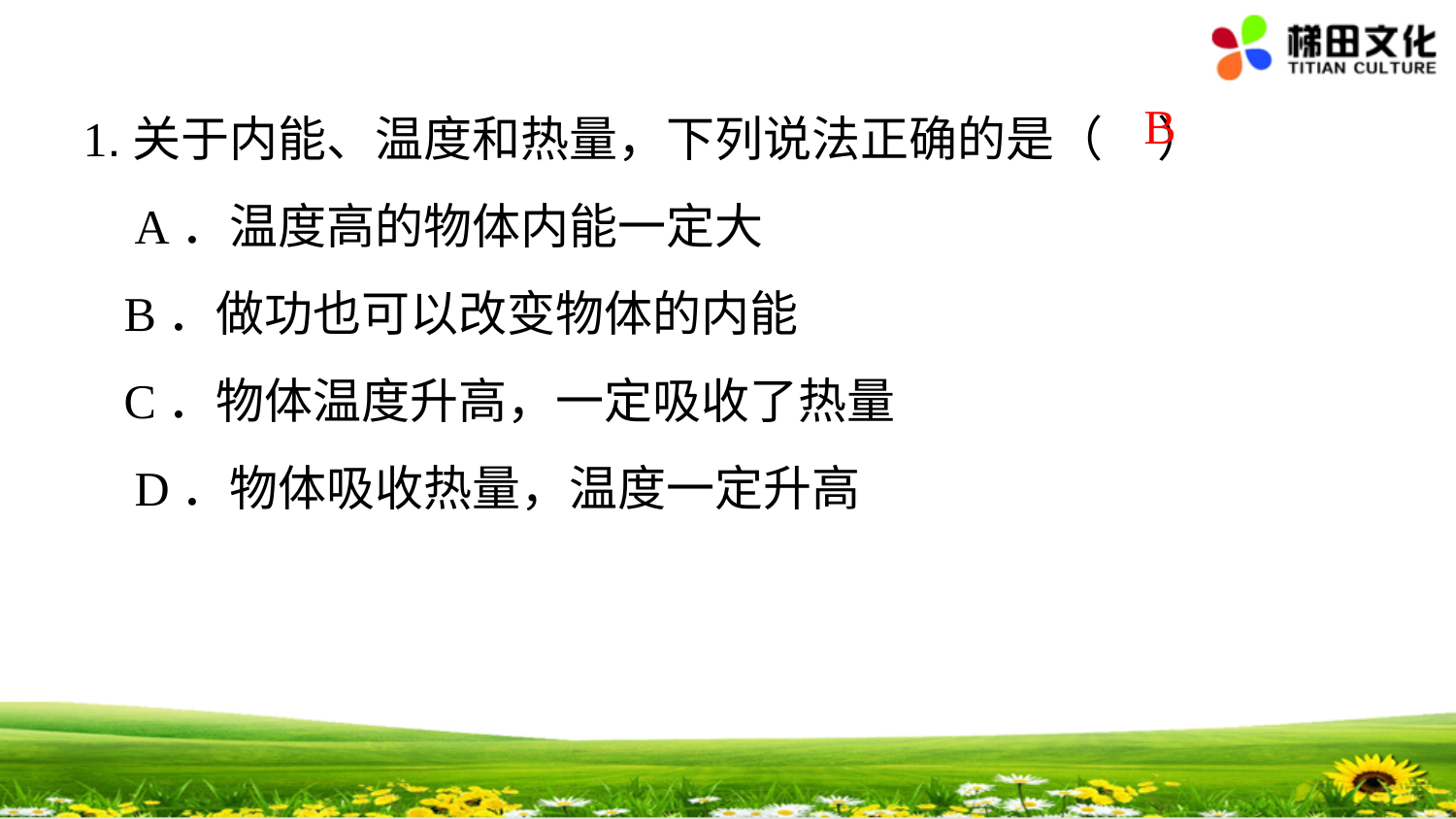

1.关于内能、温度和热量，下列说法正确的是（     ）
    A．温度高的物体内能一定大
   B．做功也可以改变物体的内能
   C．物体温度升高，一定吸收了热量
    D．物体吸收热量，温度一定升高
B